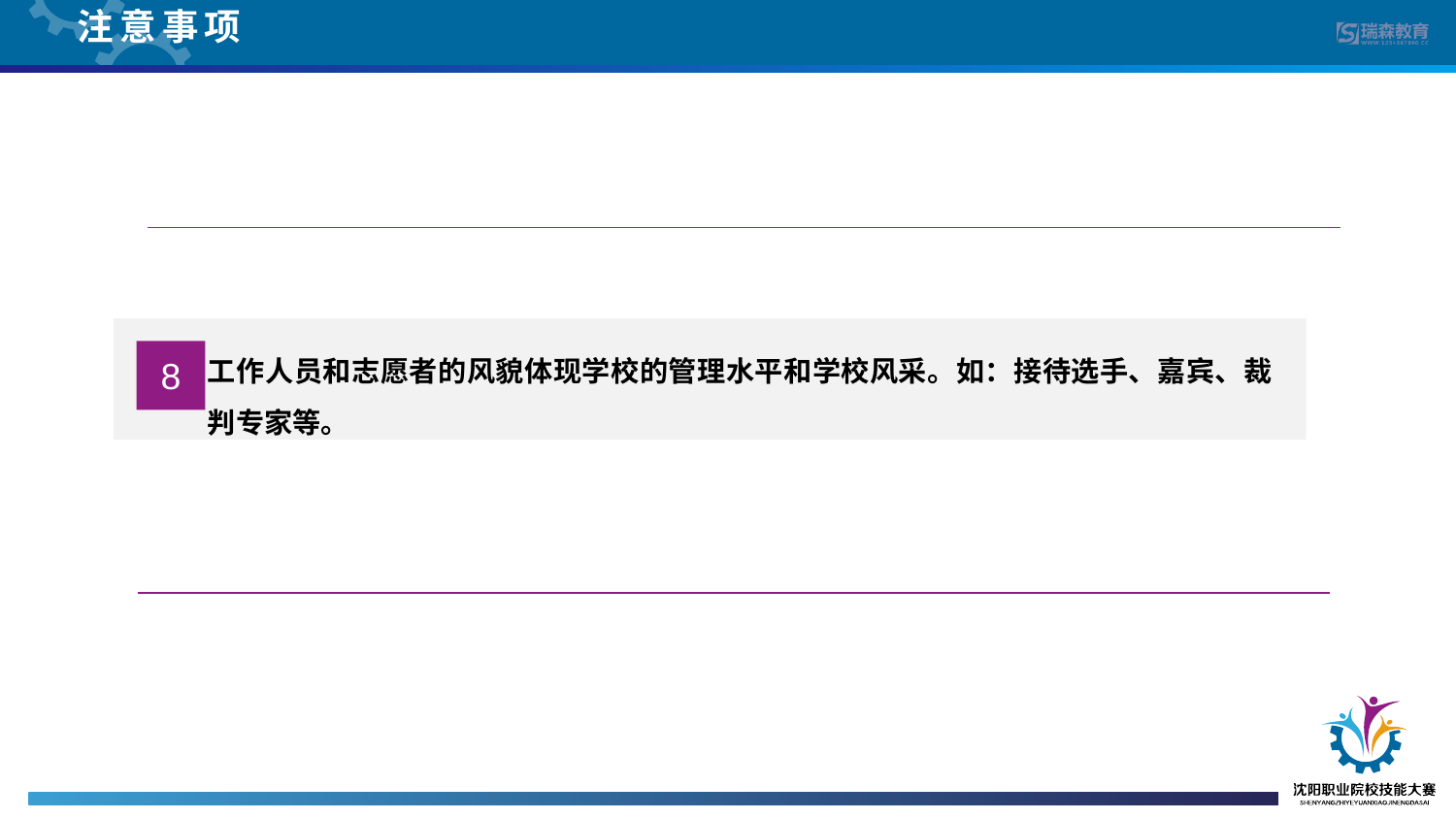

注意事项

工作人员和志愿者的风貌体现学校的管理水平和学校风采。如：接待选手、嘉宾、裁判专家等。
8
9